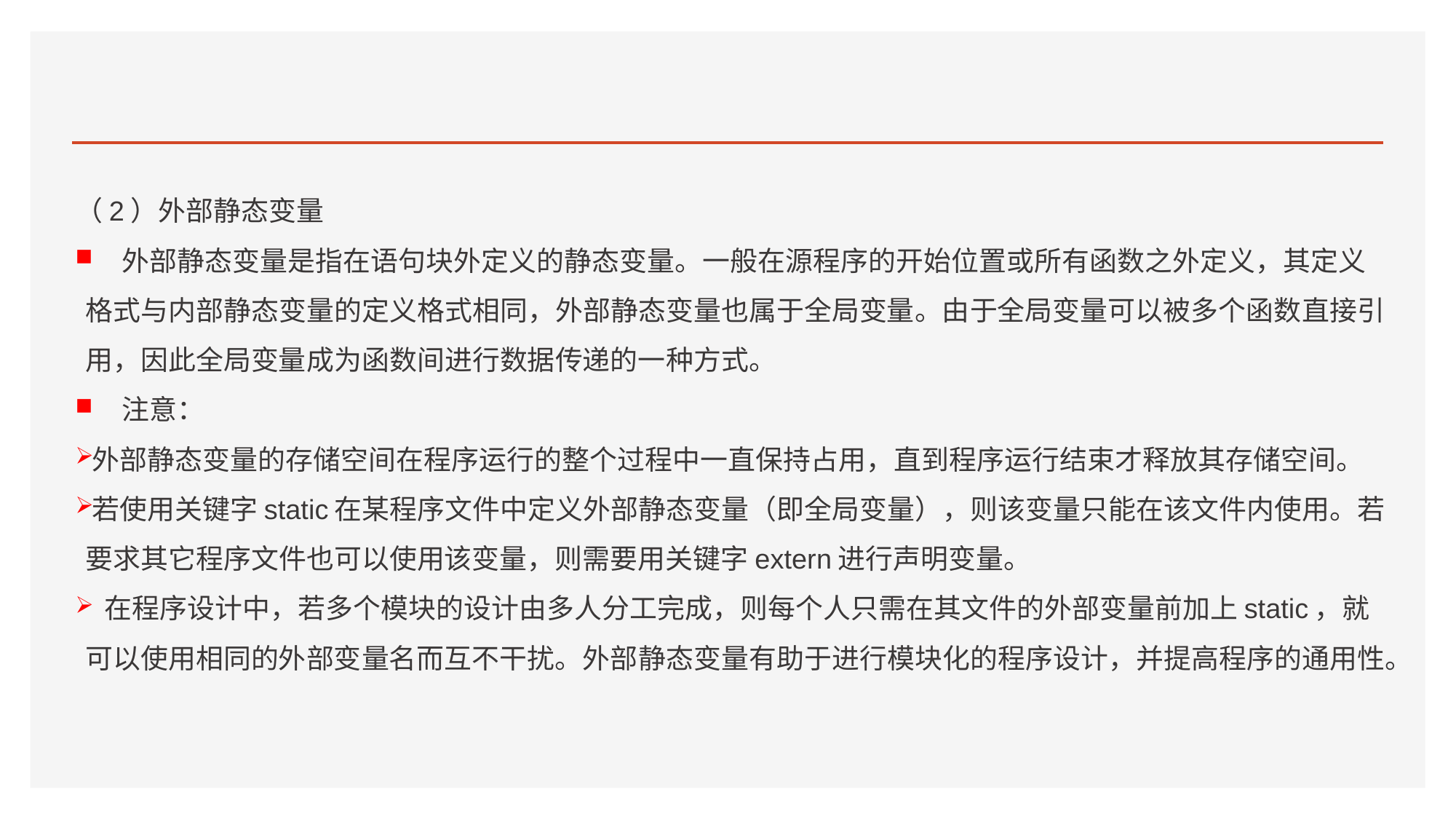

#
（2）外部静态变量
    外部静态变量是指在语句块外定义的静态变量。一般在源程序的开始位置或所有函数之外定义，其定义格式与内部静态变量的定义格式相同，外部静态变量也属于全局变量。由于全局变量可以被多个函数直接引用，因此全局变量成为函数间进行数据传递的一种方式。
    注意：
外部静态变量的存储空间在程序运行的整个过程中一直保持占用，直到程序运行结束才释放其存储空间。
若使用关键字static在某程序文件中定义外部静态变量（即全局变量），则该变量只能在该文件内使用。若要求其它程序文件也可以使用该变量，则需要用关键字extern进行声明变量。
 在程序设计中，若多个模块的设计由多人分工完成，则每个人只需在其文件的外部变量前加上static，就可以使用相同的外部变量名而互不干扰。外部静态变量有助于进行模块化的程序设计，并提高程序的通用性。